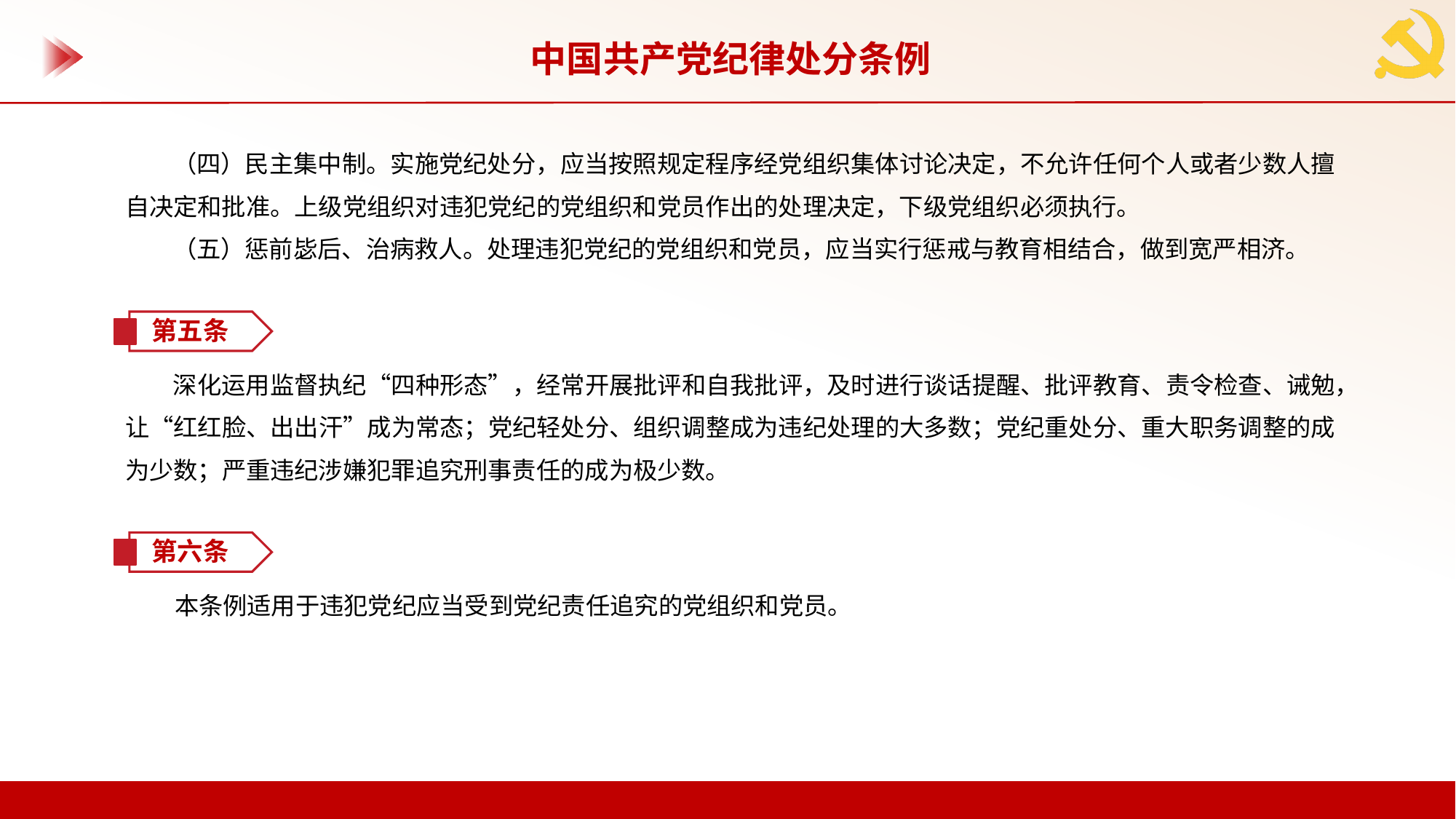

中国共产党纪律处分条例
（四）民主集中制。实施党纪处分，应当按照规定程序经党组织集体讨论决定，不允许任何个人或者少数人擅自决定和批准。上级党组织对违犯党纪的党组织和党员作出的处理决定，下级党组织必须执行。
（五）惩前毖后、治病救人。处理违犯党纪的党组织和党员，应当实行惩戒与教育相结合，做到宽严相济。
第五条

深化运用监督执纪“四种形态”，经常开展批评和自我批评，及时进行谈话提醒、批评教育、责令检查、诫勉，让“红红脸、出出汗”成为常态；党纪轻处分、组织调整成为违纪处理的大多数；党纪重处分、重大职务调整的成为少数；严重违纪涉嫌犯罪追究刑事责任的成为极少数。
第六条

本条例适用于违犯党纪应当受到党纪责任追究的党组织和党员。